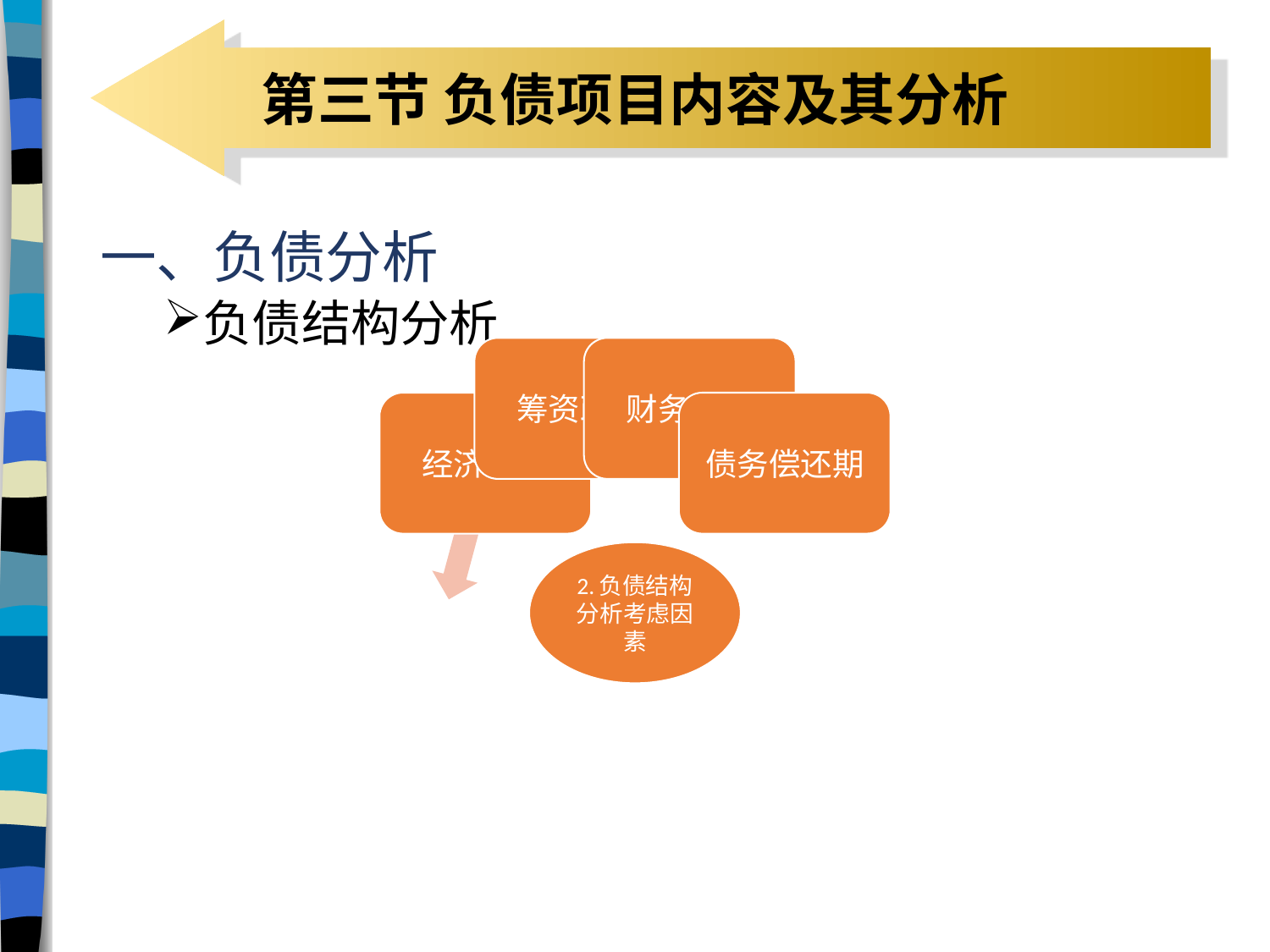

# 第三节 负债项目内容及其分析
一、负债分析
负债结构分析
2.负债结构分析考虑因素
经济环境
债务偿还期
财务风险
筹资政策